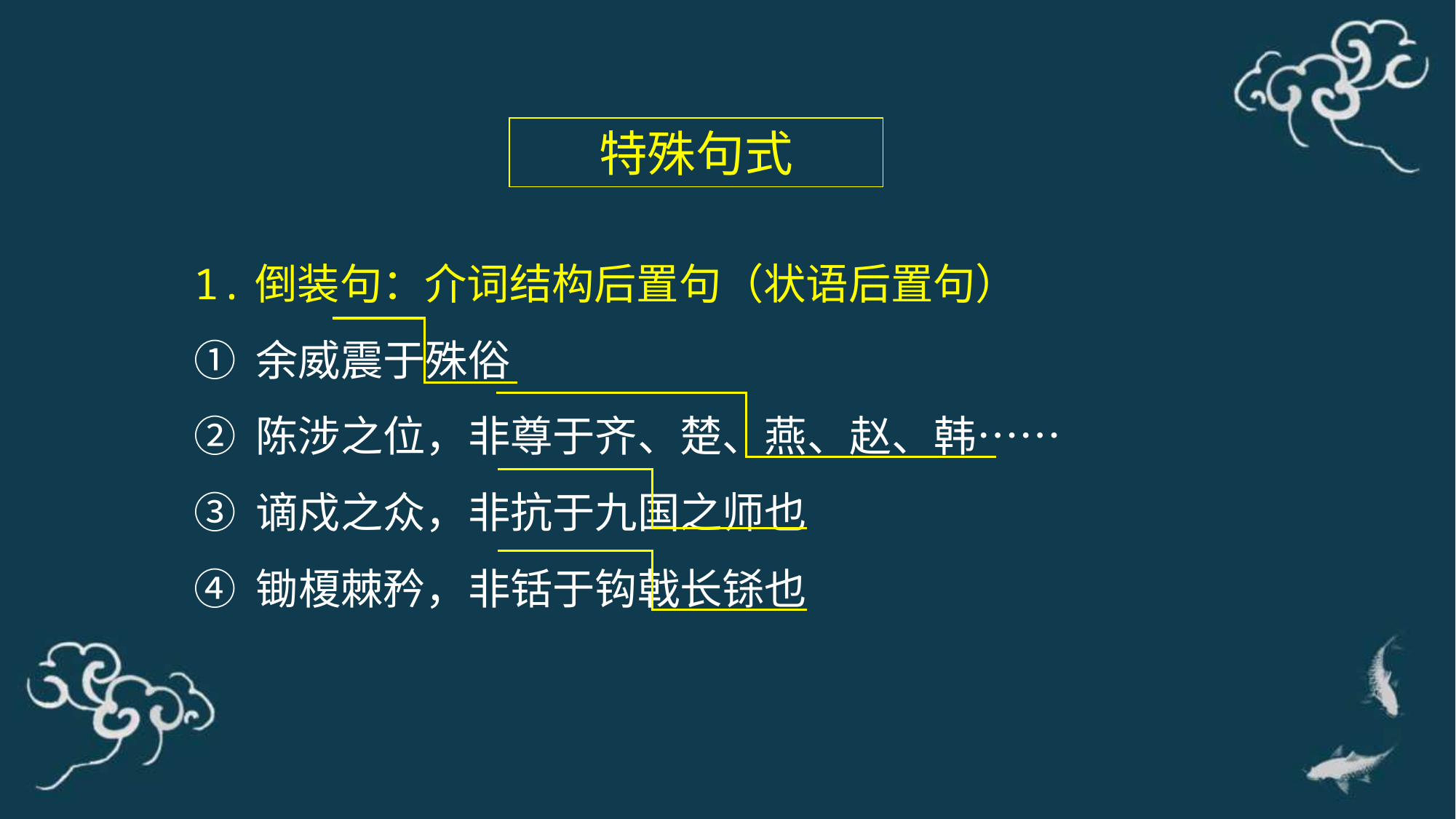

特殊句式
1.倒装句：介词结构后置句（状语后置句）
① 余威震于殊俗
② 陈涉之位，非尊于齐、楚、燕、赵、韩……
③ 谪戍之众，非抗于九国之师也
④ 锄榎棘矜，非铦于钩戟长铩也